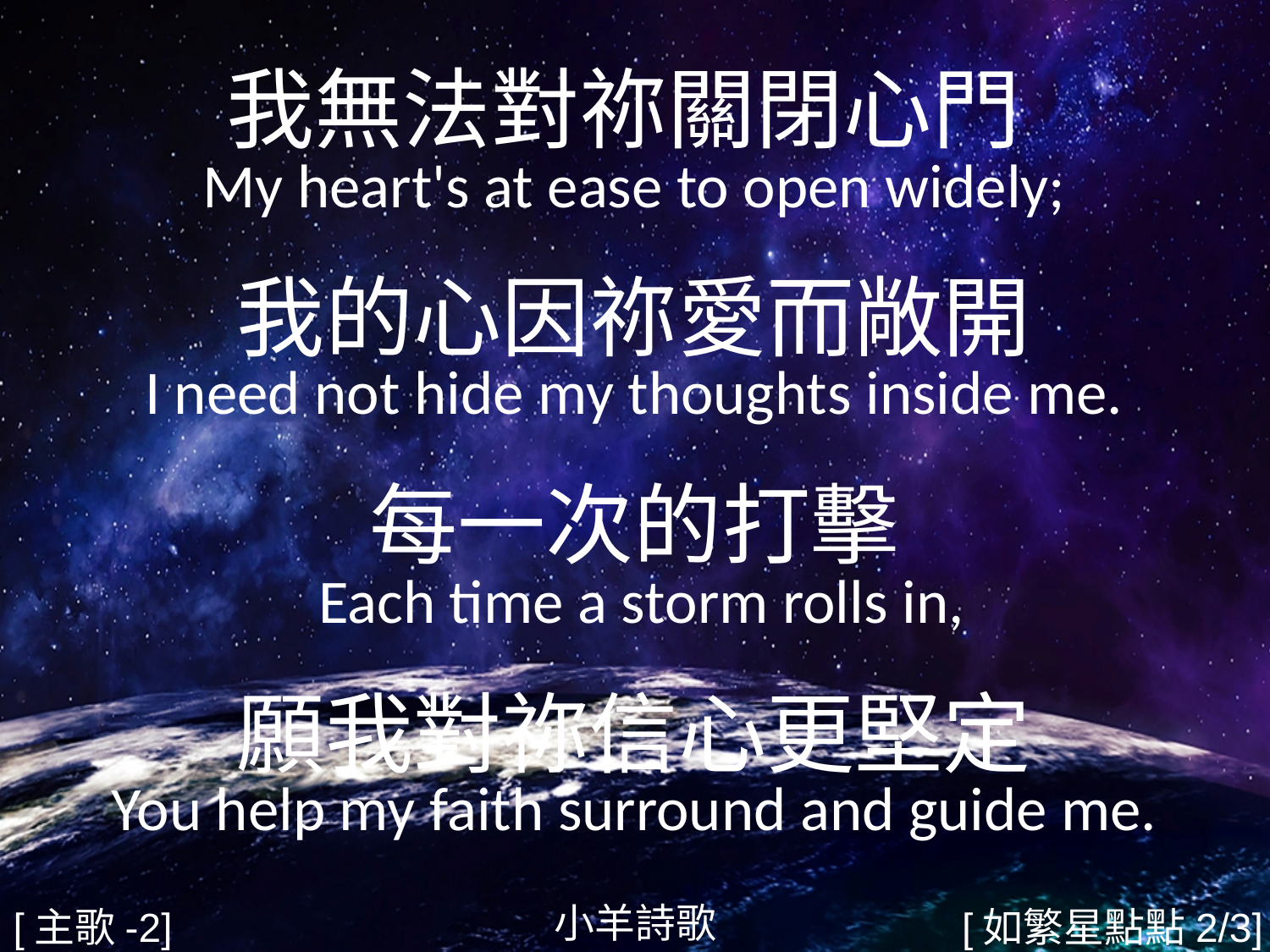

我無法對祢關閉心門
My heart's at ease to open widely;

我的心因祢愛而敞開
I need not hide my thoughts inside me.

每一次的打擊
 Each time a storm rolls in,

願我對祢信心更堅定
You help my faith surround and guide me.
#

小羊詩歌
[主歌-2]
[如繁星點點2/3]